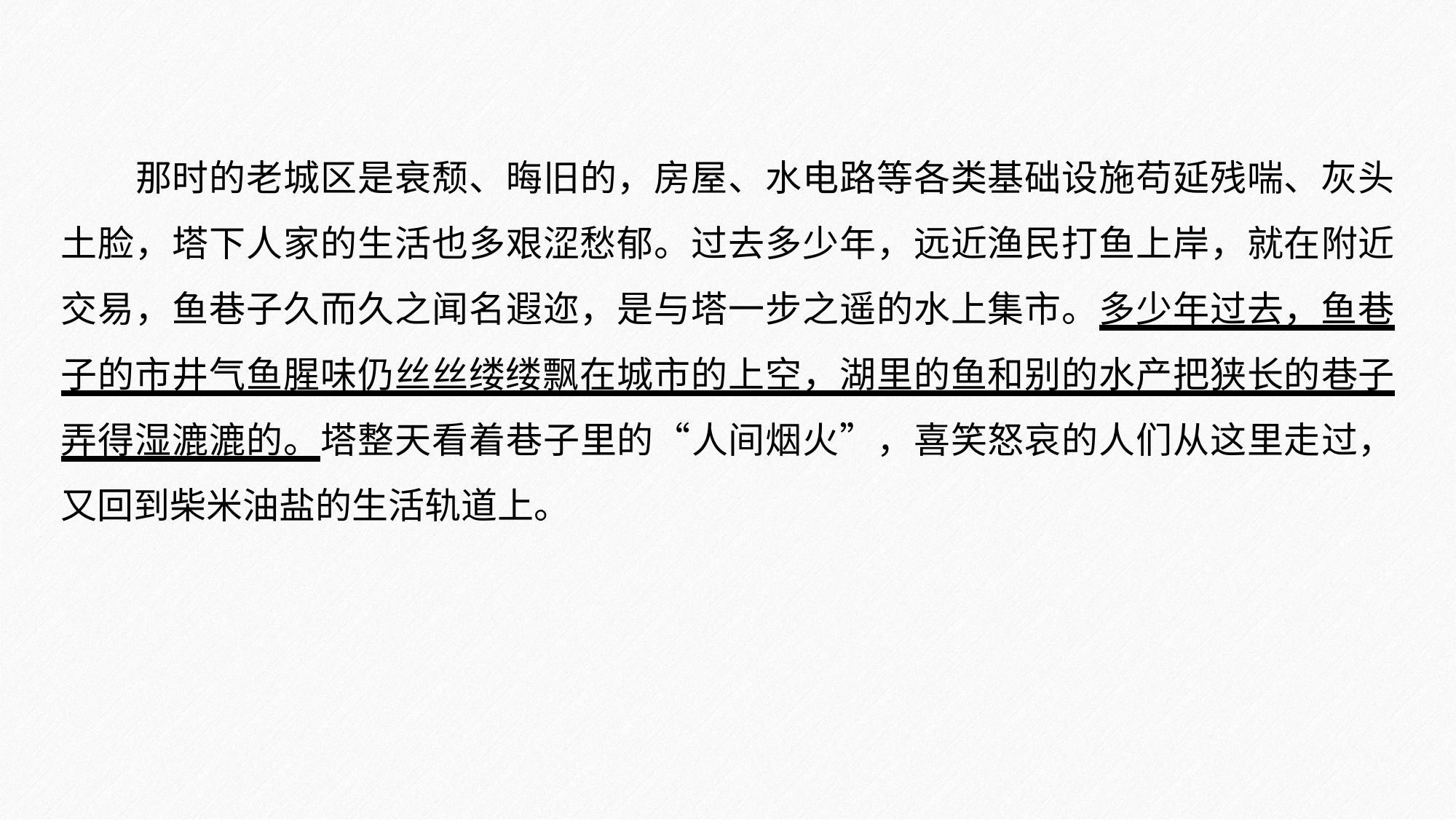

那时的老城区是衰颓、晦旧的，房屋、水电路等各类基础设施苟延残喘、灰头土脸，塔下人家的生活也多艰涩愁郁。过去多少年，远近渔民打鱼上岸，就在附近交易，鱼巷子久而久之闻名遐迩，是与塔一步之遥的水上集市。多少年过去，鱼巷子的市井气鱼腥味仍丝丝缕缕飘在城市的上空，湖里的鱼和别的水产把狭长的巷子弄得湿漉漉的。塔整天看着巷子里的“人间烟火”，喜笑怒哀的人们从这里走过，又回到柴米油盐的生活轨道上。